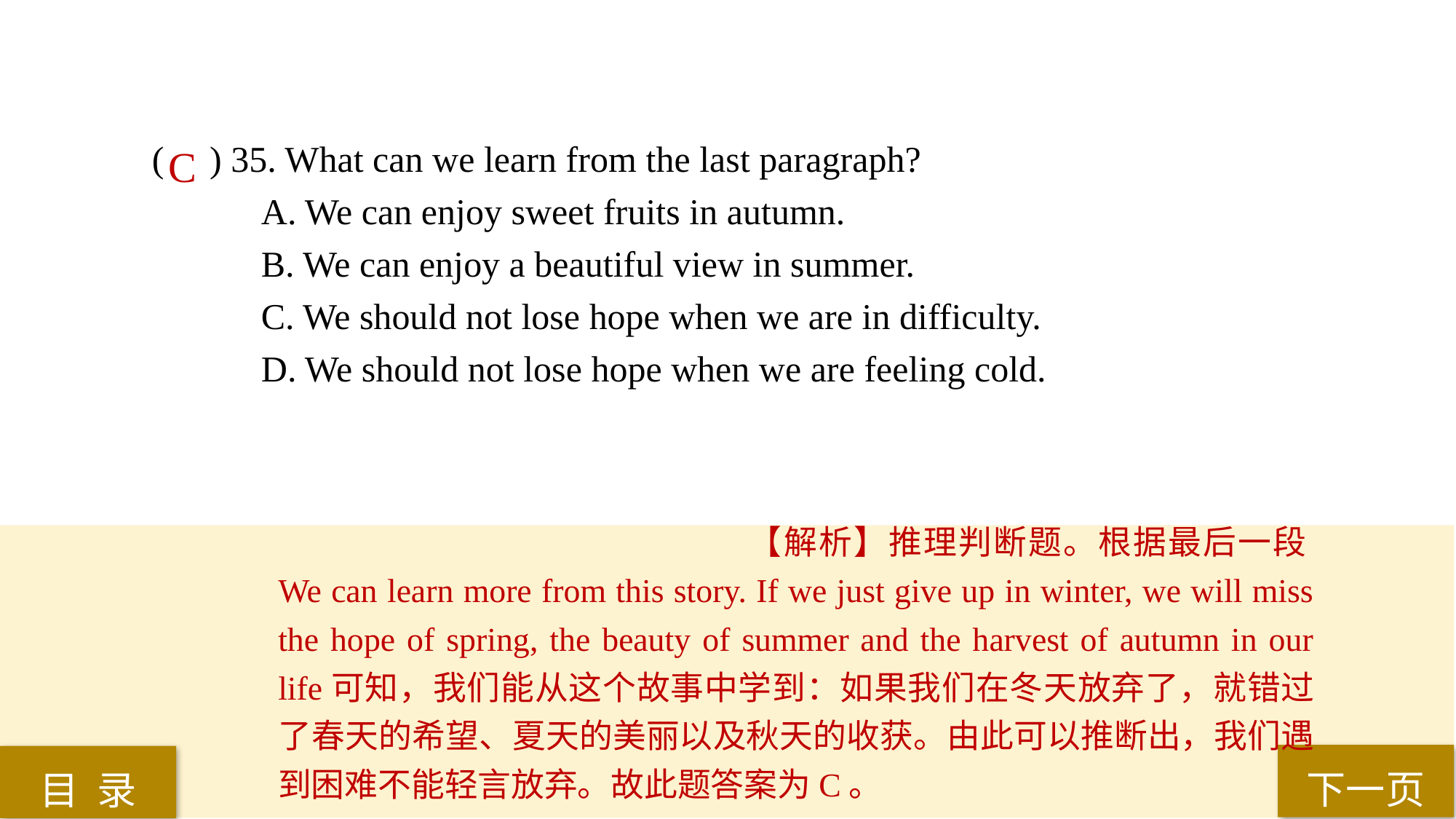

(     ) 35. What can we learn from the last paragraph?
A. We can enjoy sweet fruits in autumn.
B. We can enjoy a beautiful view in summer.
C. We should not lose hope when we are in difficulty.
D. We should not lose hope when we are feeling cold.
C
【解析】推理判断题。根据最后一段We can learn more from this story. If we just give up in winter, we will miss the hope of spring, the beauty of summer and the harvest of autumn in our life可知，我们能从这个故事中学到：如果我们在冬天放弃了，就错过了春天的希望、夏天的美丽以及秋天的收获。由此可以推断出，我们遇到困难不能轻言放弃。故此题答案为C。